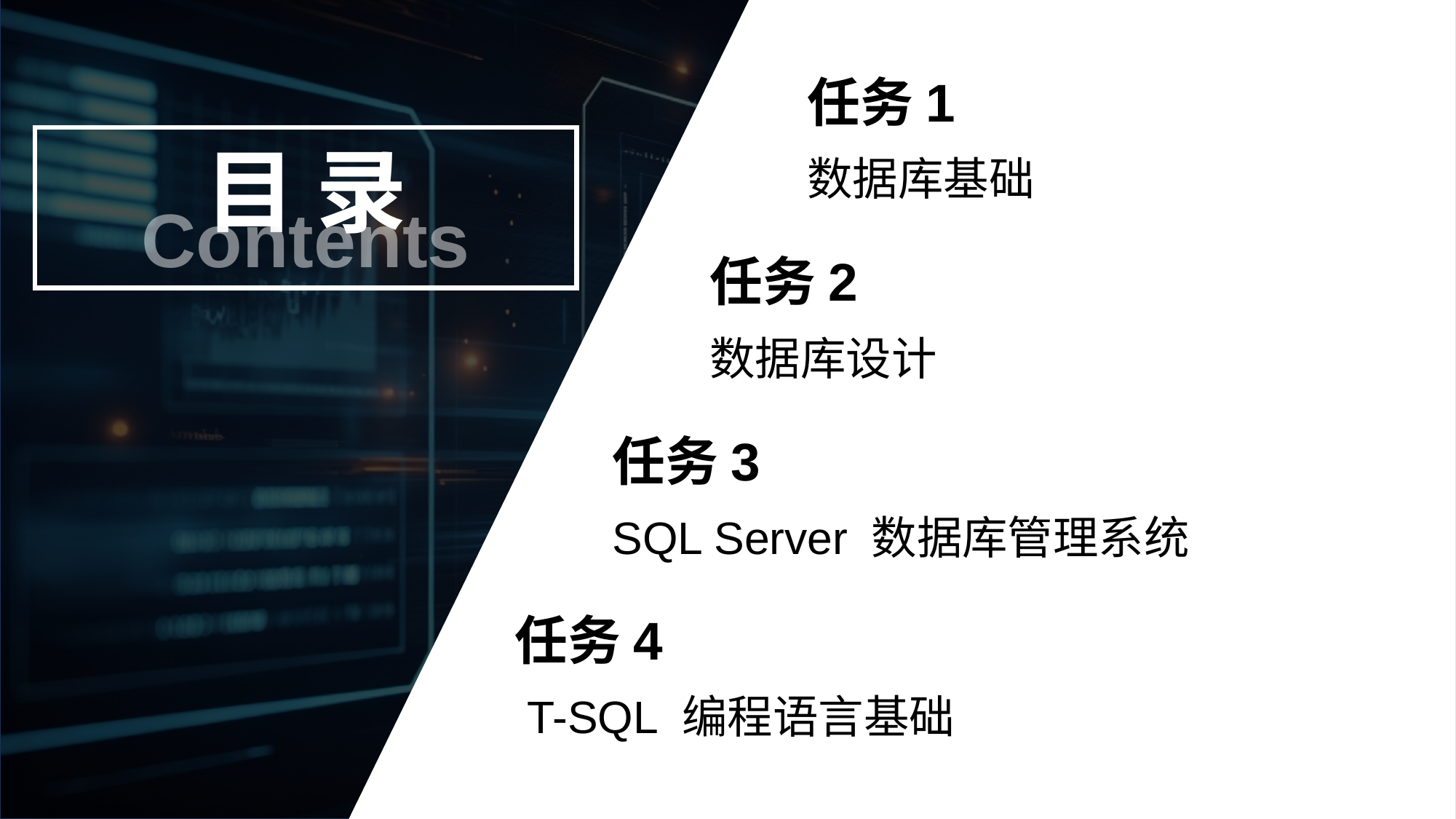

任务1
数据库基础
任务2
数据库设计
任务3
SQL Server 数据库管理系统
任务4
 T-SQL 编程语言基础